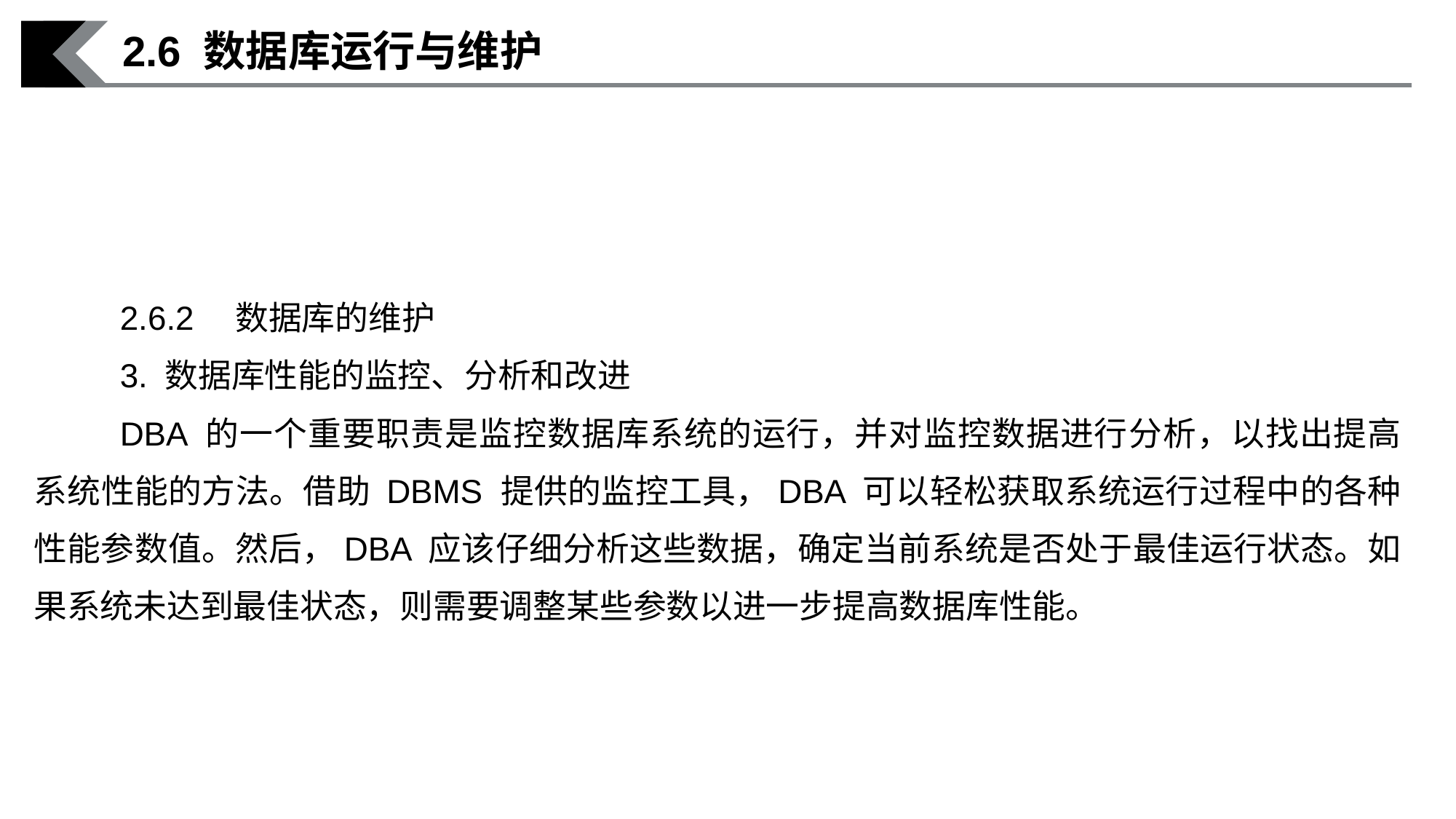

2.6 数据库运行与维护
2.6.2　数据库的维护
3. 数据库性能的监控、分析和改进
DBA 的一个重要职责是监控数据库系统的运行，并对监控数据进行分析，以找出提高系统性能的方法。借助 DBMS 提供的监控工具，DBA 可以轻松获取系统运行过程中的各种性能参数值。然后，DBA 应该仔细分析这些数据，确定当前系统是否处于最佳运行状态。如果系统未达到最佳状态，则需要调整某些参数以进一步提高数据库性能。